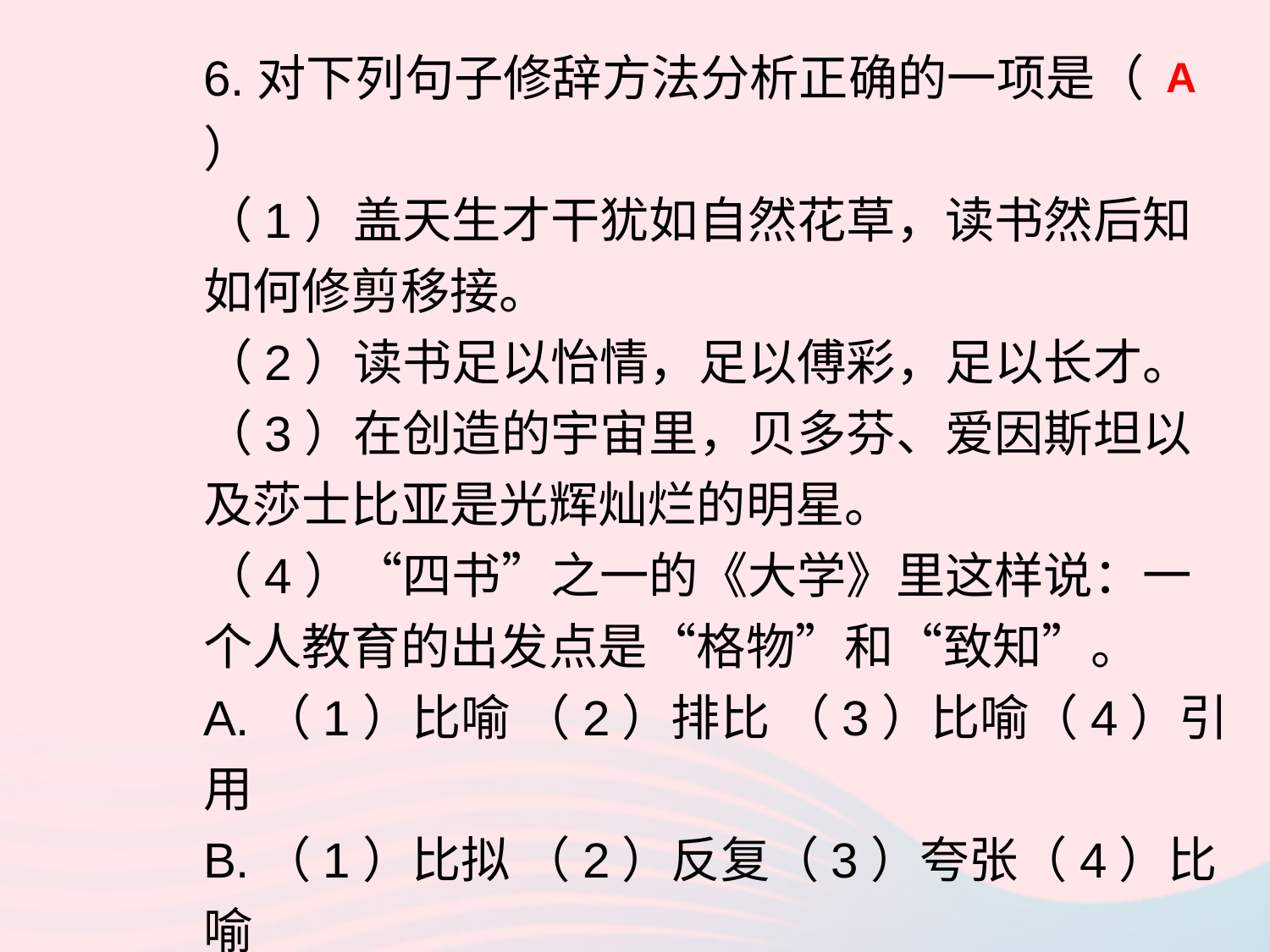

6.对下列句子修辞方法分析正确的一项是（         ）
（1）盖天生才干犹如自然花草，读书然后知如何修剪移接。
（2）读书足以怡情，足以傅彩，足以长才。
（3）在创造的宇宙里，贝多芬、爱因斯坦以及莎士比亚是光辉灿烂的明星。
（4）“四书”之一的《大学》里这样说：一个人教育的出发点是“格物”和“致知”。
A.（1）比喻 （2）排比 （3）比喻（4）引用
B.（1）比拟 （2）反复（3）夸张（4）比喻
C.（1）对比（2）排比 （3）比喻（4）拟人
D.（1）比喻 （2）反复 （3）夸张（4）引用
A